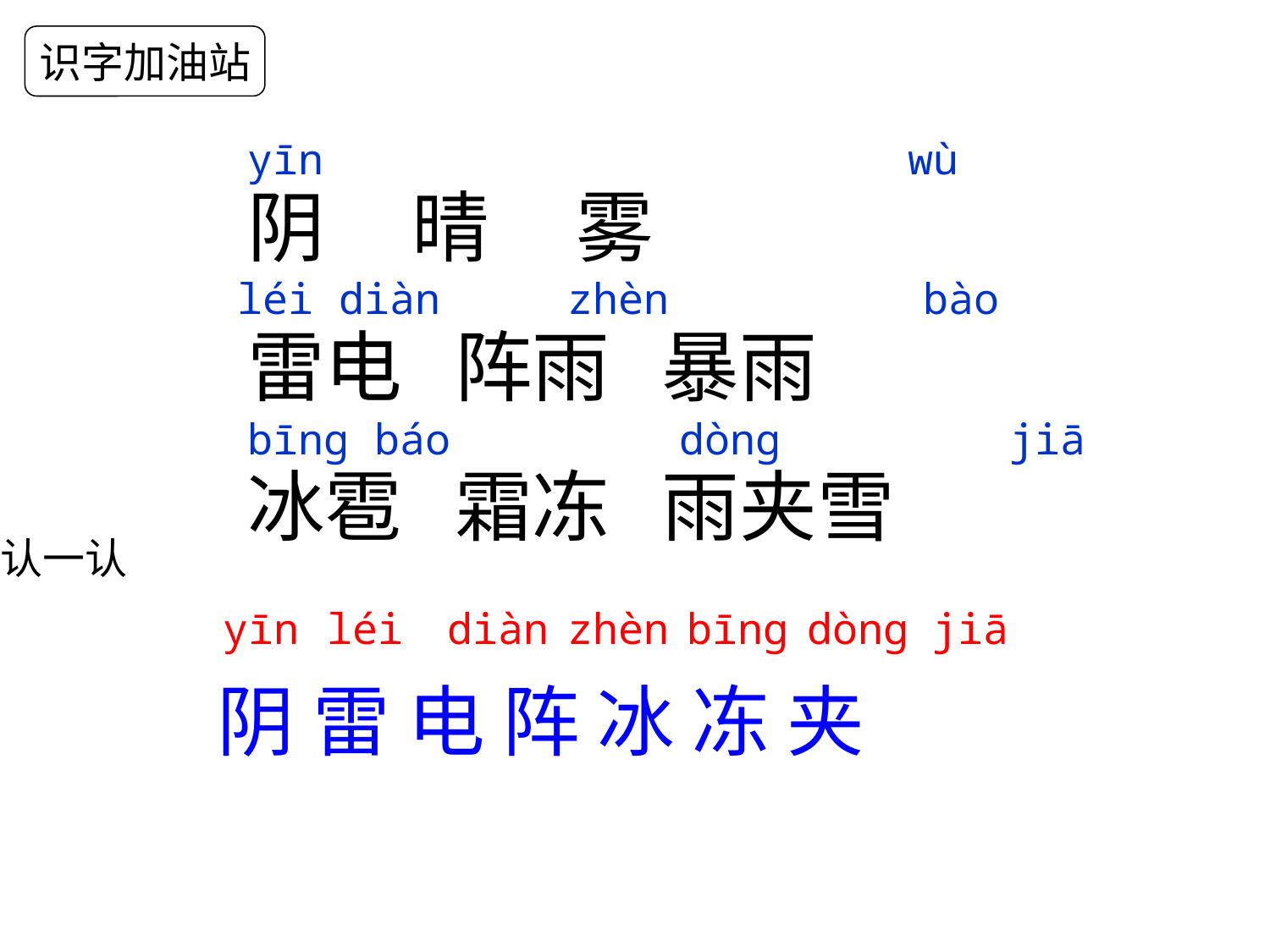

识字加油站
阴     晴     雾
雷电   阵雨   暴雨
冰雹   霜冻   雨夹雪
yīn                       wù
léi diàn     zhèn          bào
bīnɡ báo         dònɡ         jiā
认一认
 yīn
léi
diàn
zhèn
bīnɡ
dònɡ
 jiā
阴 雷 电 阵 冰 冻 夹